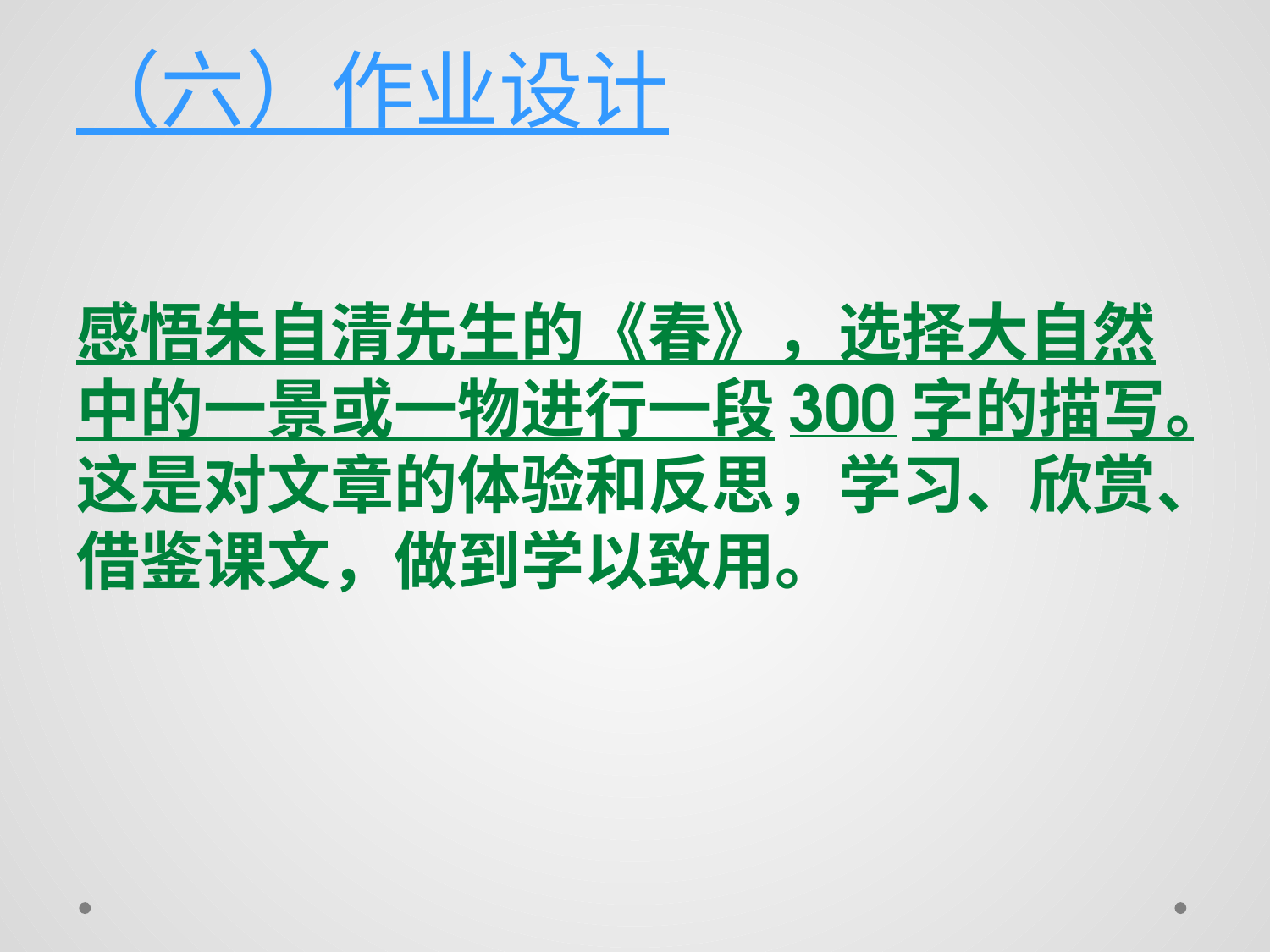

# （六）作业设计

感悟朱自清先生的《春》，选择大自然中的一景或一物进行一段300字的描写。这是对文章的体验和反思，学习、欣赏、借鉴课文，做到学以致用。